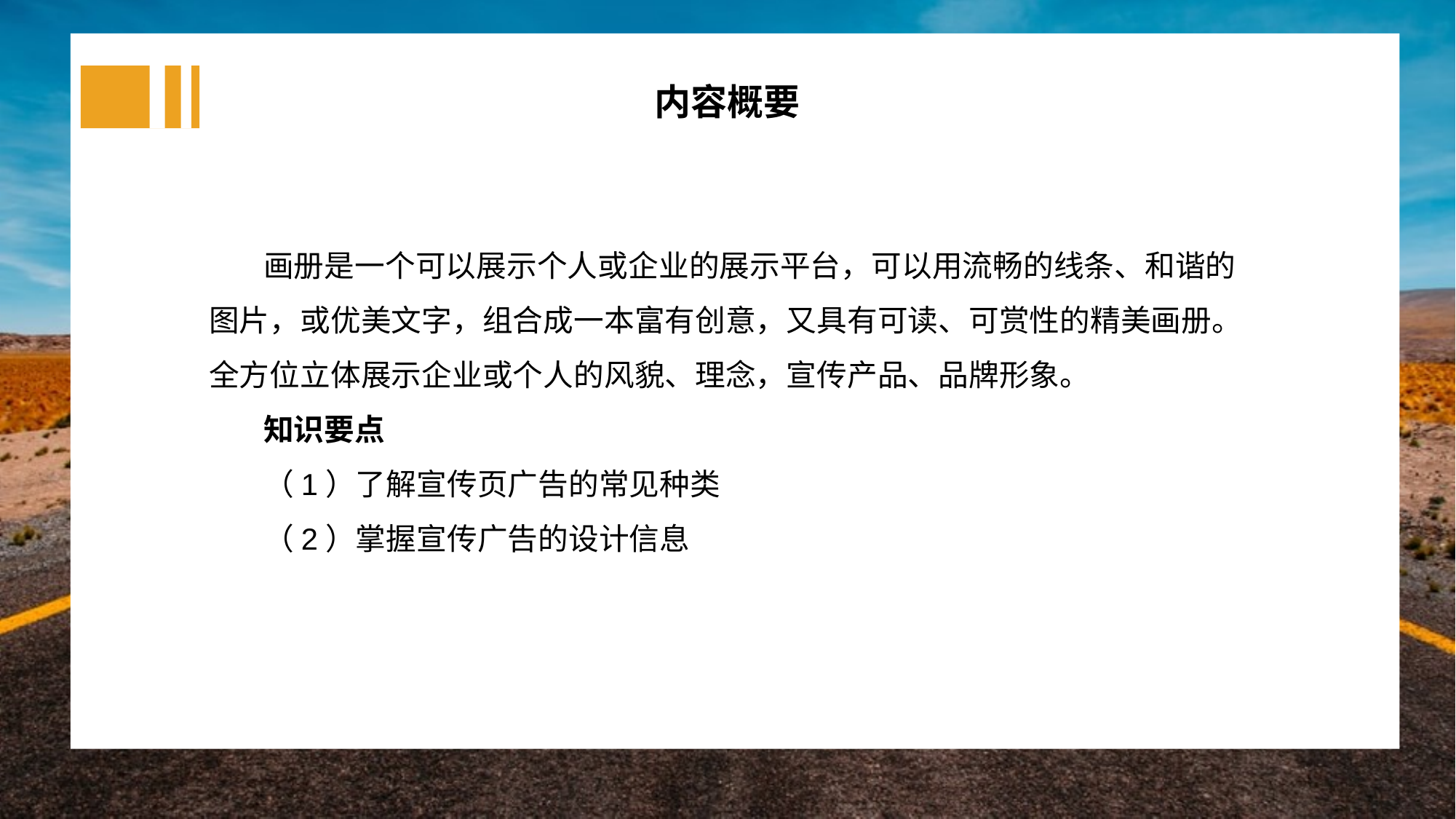

内容概要
画册是一个可以展示个人或企业的展示平台，可以用流畅的线条、和谐的图片，或优美文字，组合成一本富有创意，又具有可读、可赏性的精美画册。全方位立体展示企业或个人的风貌、理念，宣传产品、品牌形象。
知识要点
（1）了解宣传页广告的常见种类
（2）掌握宣传广告的设计信息